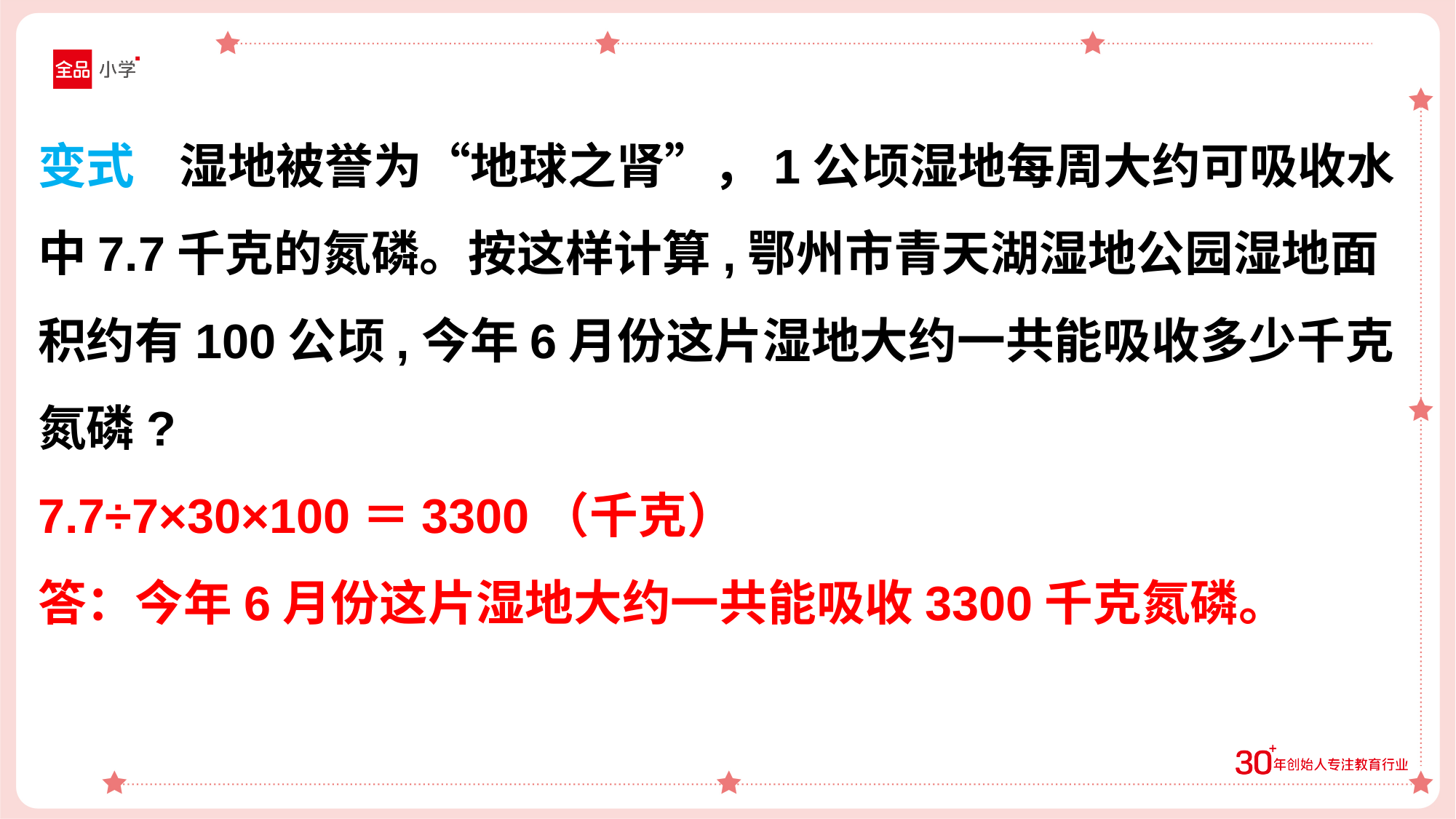

变式    湿地被誉为“地球之肾”，1公顷湿地每周大约可吸收水中7.7千克的氮磷。按这样计算,鄂州市青天湖湿地公园湿地面积约有100公顷,今年6月份这片湿地大约一共能吸收多少千克氮磷?
7.7÷7×30×100＝3300（千克）
答：今年6月份这片湿地大约一共能吸收3300千克氮磷。